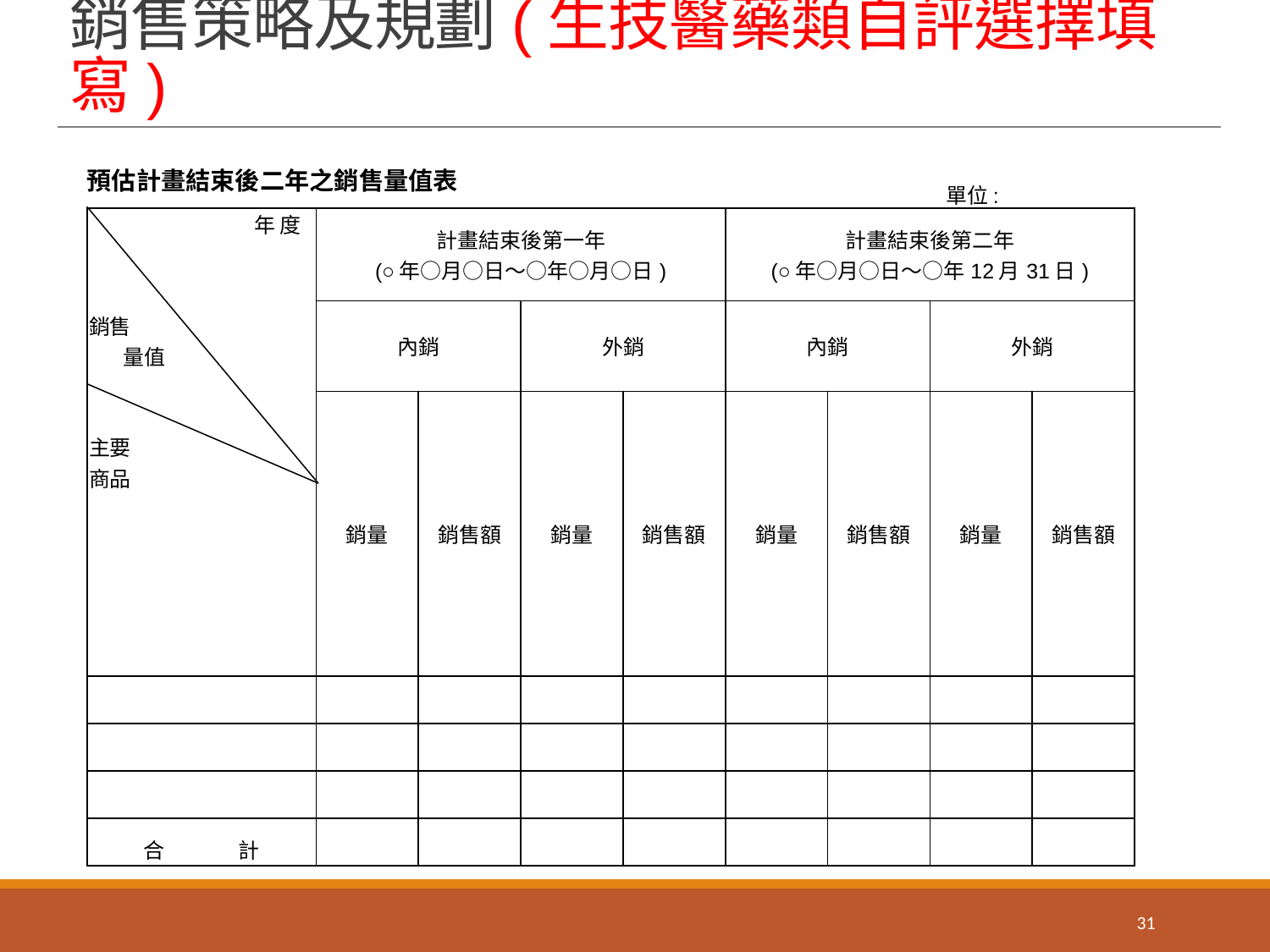

# 銷售策略及規劃(生技醫藥類自評選擇填寫)
預估計畫結束後二年之銷售量值表
單位:

| 年 度 銷售 量值 主要 商品 | 計畫結束後第一年 (○年○月○日～○年○月○日) |  |  |  | 計畫結束後第二年 (○年○月○日～○年12月31日) |  |  |  |
| --- | --- | --- | --- | --- | --- | --- | --- | --- |
|  | 內銷 |  | 外銷 |  | 內銷 |  | 外銷 |  |
|  | 銷量 | 銷售額 | 銷量 | 銷售額 | 銷量 | 銷售額 | 銷量 | 銷售額 |
|  |  |  |  |  |  |  |  |  |
|  |  |  |  |  |  |  |  |  |
|  |  |  |  |  |  |  |  |  |
| 合 計 |  |  |  |  |  |  |  |  |

31